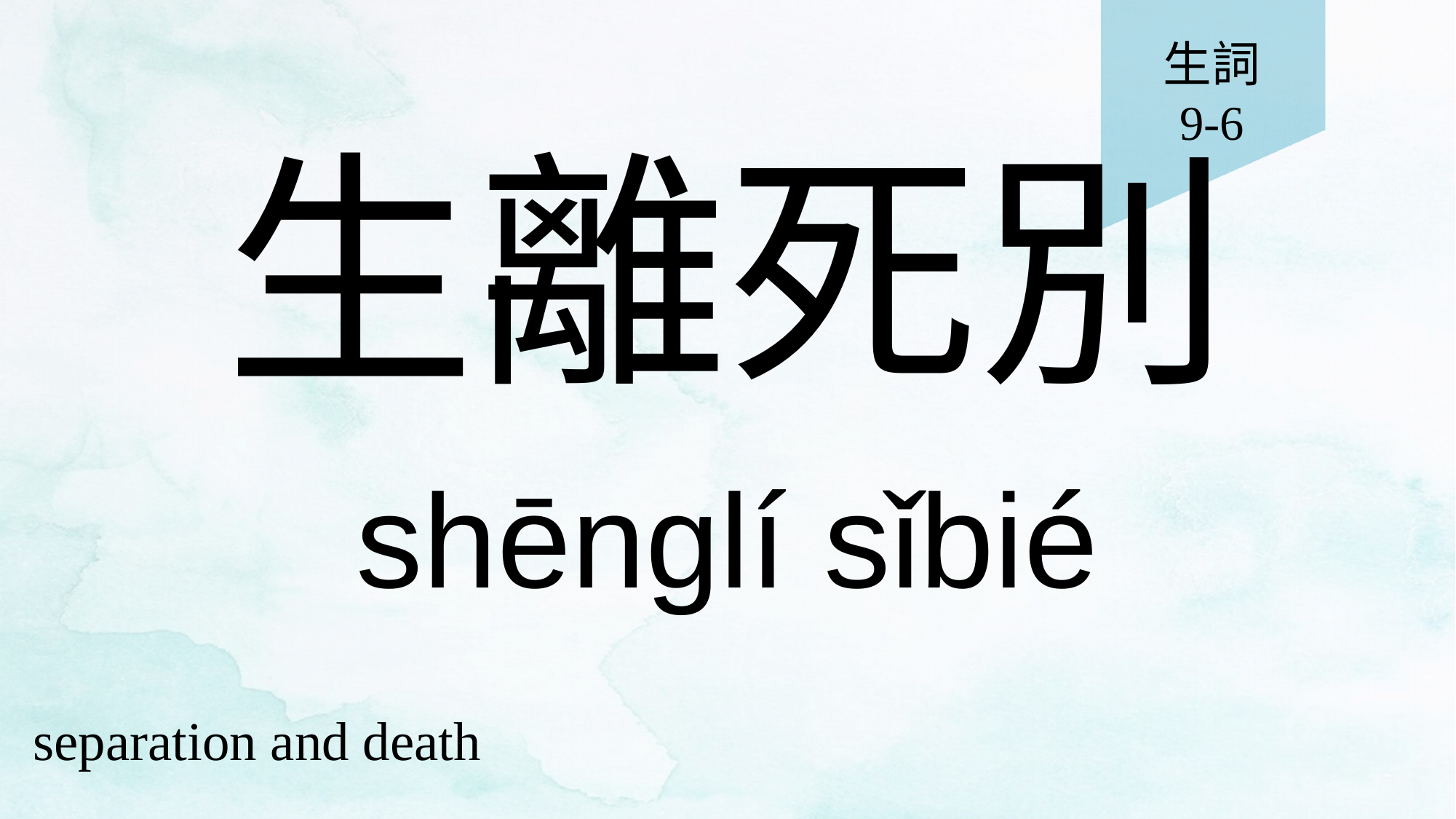

生詞
9-6
# 生離死別
shēnglí sǐbié
separation and death